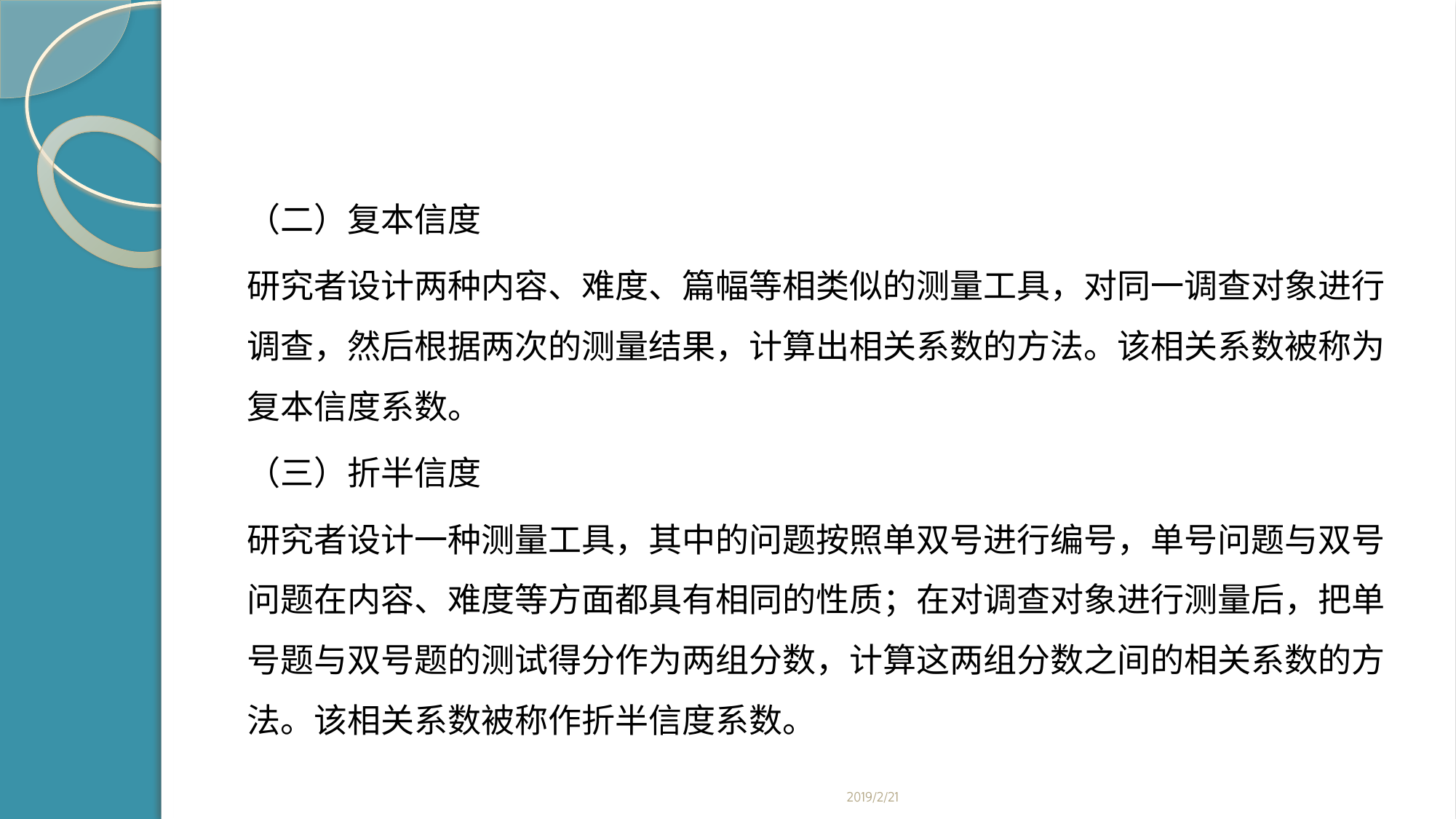

#
（二）复本信度
研究者设计两种内容、难度、篇幅等相类似的测量工具，对同一调查对象进行调查，然后根据两次的测量结果，计算出相关系数的方法。该相关系数被称为复本信度系数。
（三）折半信度
研究者设计一种测量工具，其中的问题按照单双号进行编号，单号问题与双号问题在内容、难度等方面都具有相同的性质；在对调查对象进行测量后，把单号题与双号题的测试得分作为两组分数，计算这两组分数之间的相关系数的方法。该相关系数被称作折半信度系数。
2019/2/21